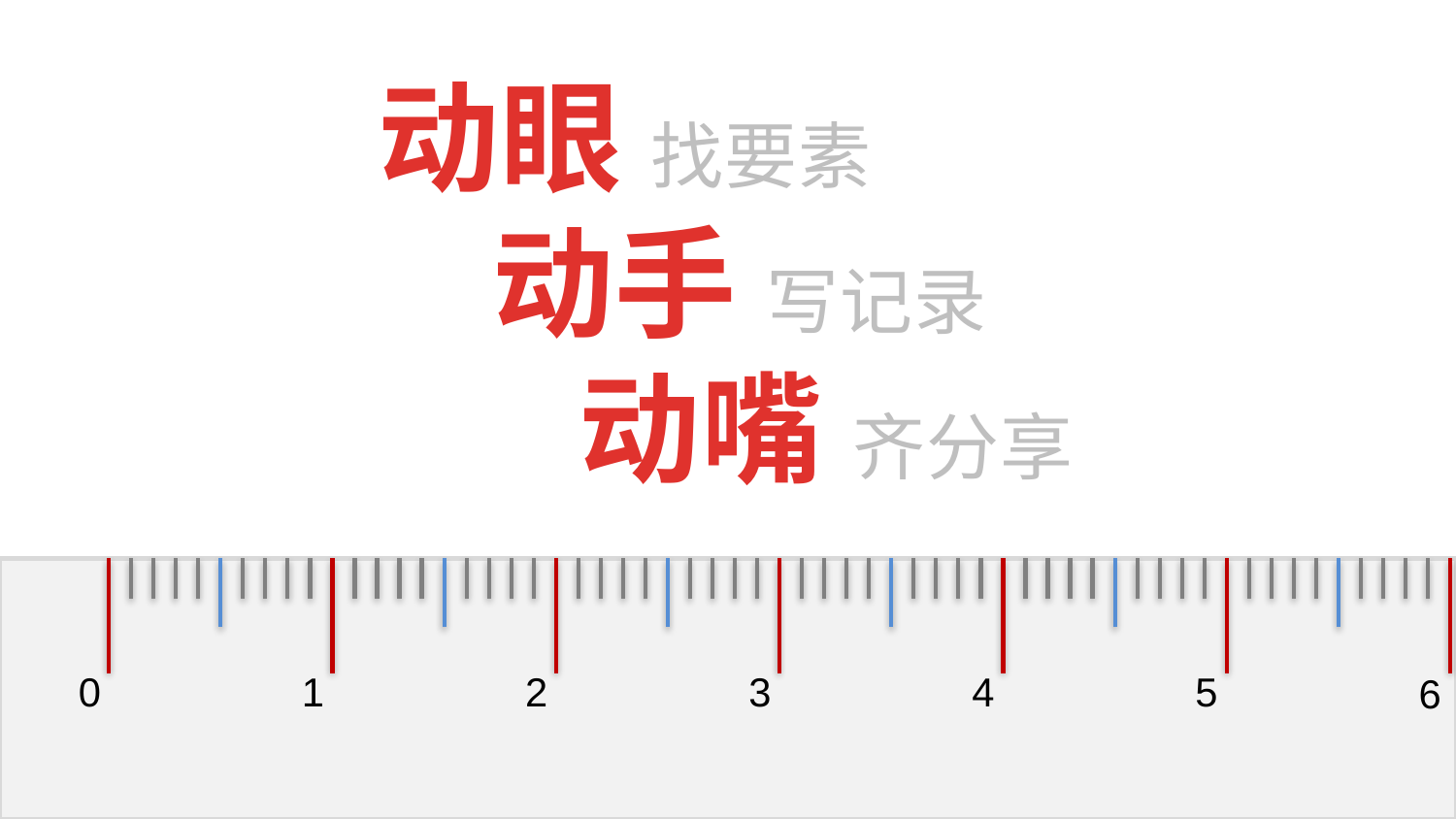

动眼 找要素
   动手 写记录
      动嘴 齐分享

0
1
2
3
4
5
6